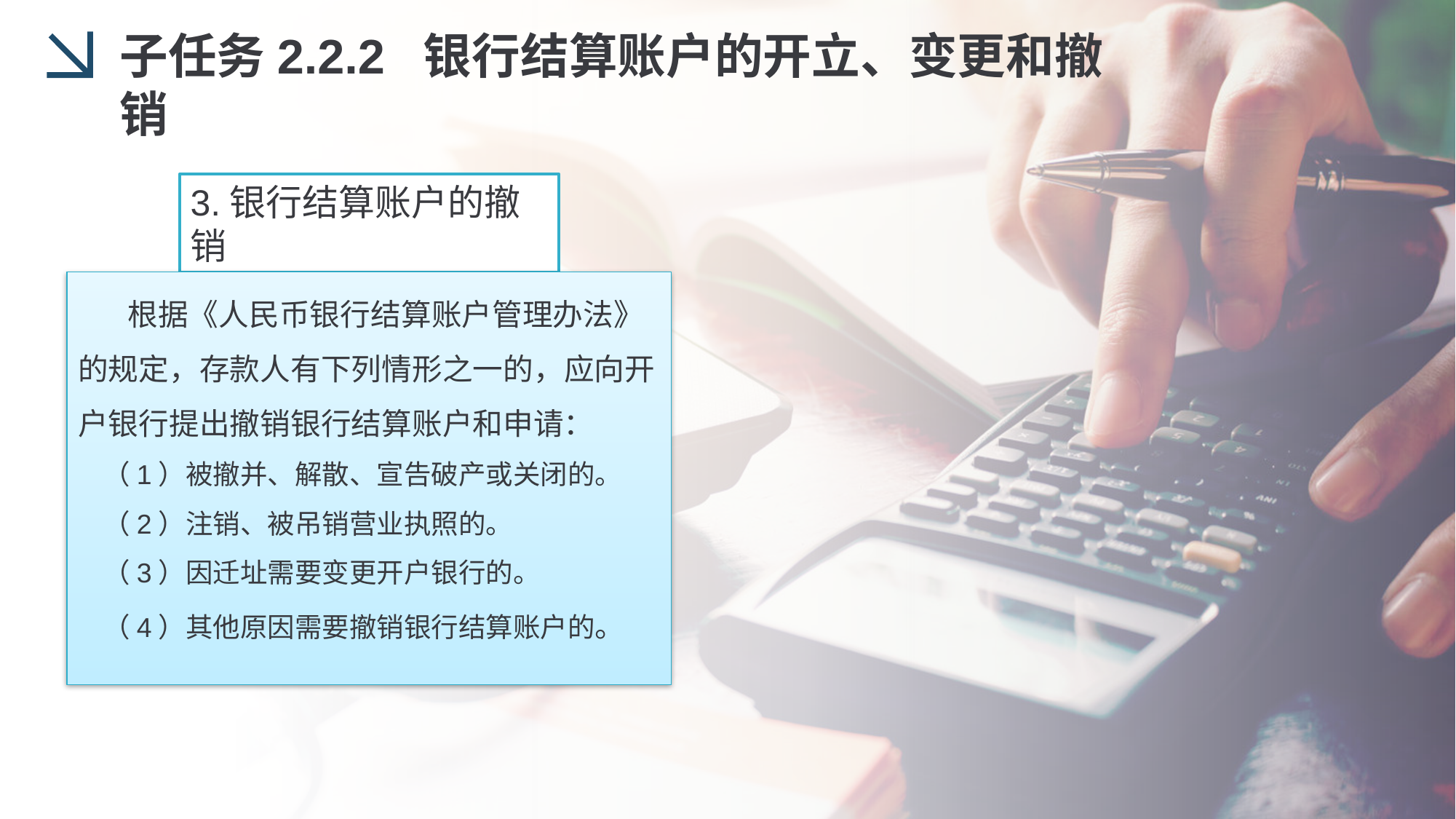

子任务2.2.2  银行结算账户的开立、变更和撤销

3.银行结算账户的撤销
       根据《人民币银行结算账户管理办法》的规定，存款人有下列情形之一的，应向开户银行提出撤销银行结算账户和申请：
   （1）被撤并、解散、宣告破产或关闭的。
   （2）注销、被吊销营业执照的。
   （3）因迁址需要变更开户银行的。
   （4）其他原因需要撤销银行结算账户的。